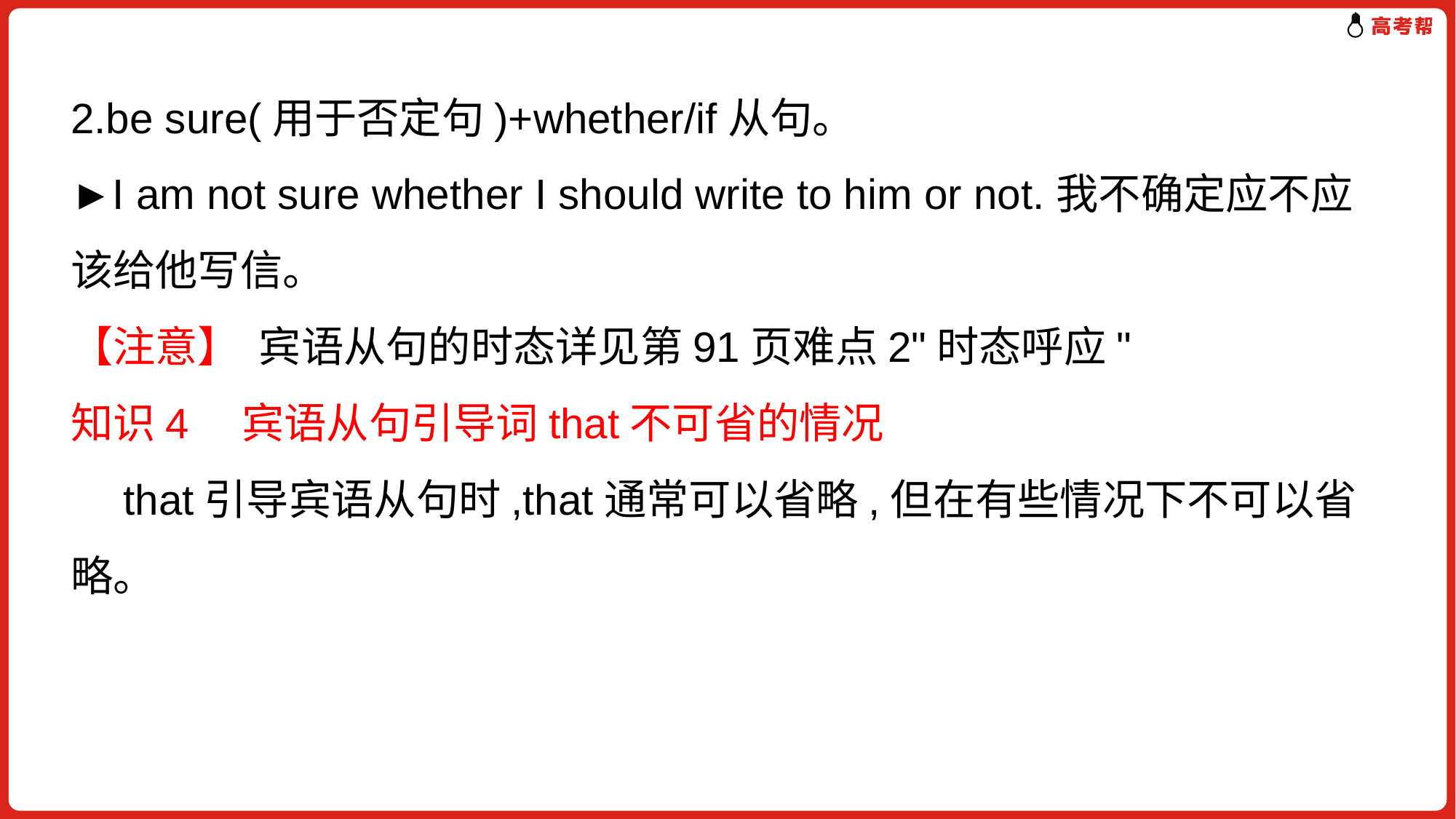

2.be sure(用于否定句)+whether/if从句。
►I am not sure whether I should write to him or not.我不确定应不应该给他写信。
【注意】  宾语从句的时态详见第91页难点2"时态呼应"
知识4　宾语从句引导词that不可省的情况
　that引导宾语从句时,that通常可以省略,但在有些情况下不可以省略。